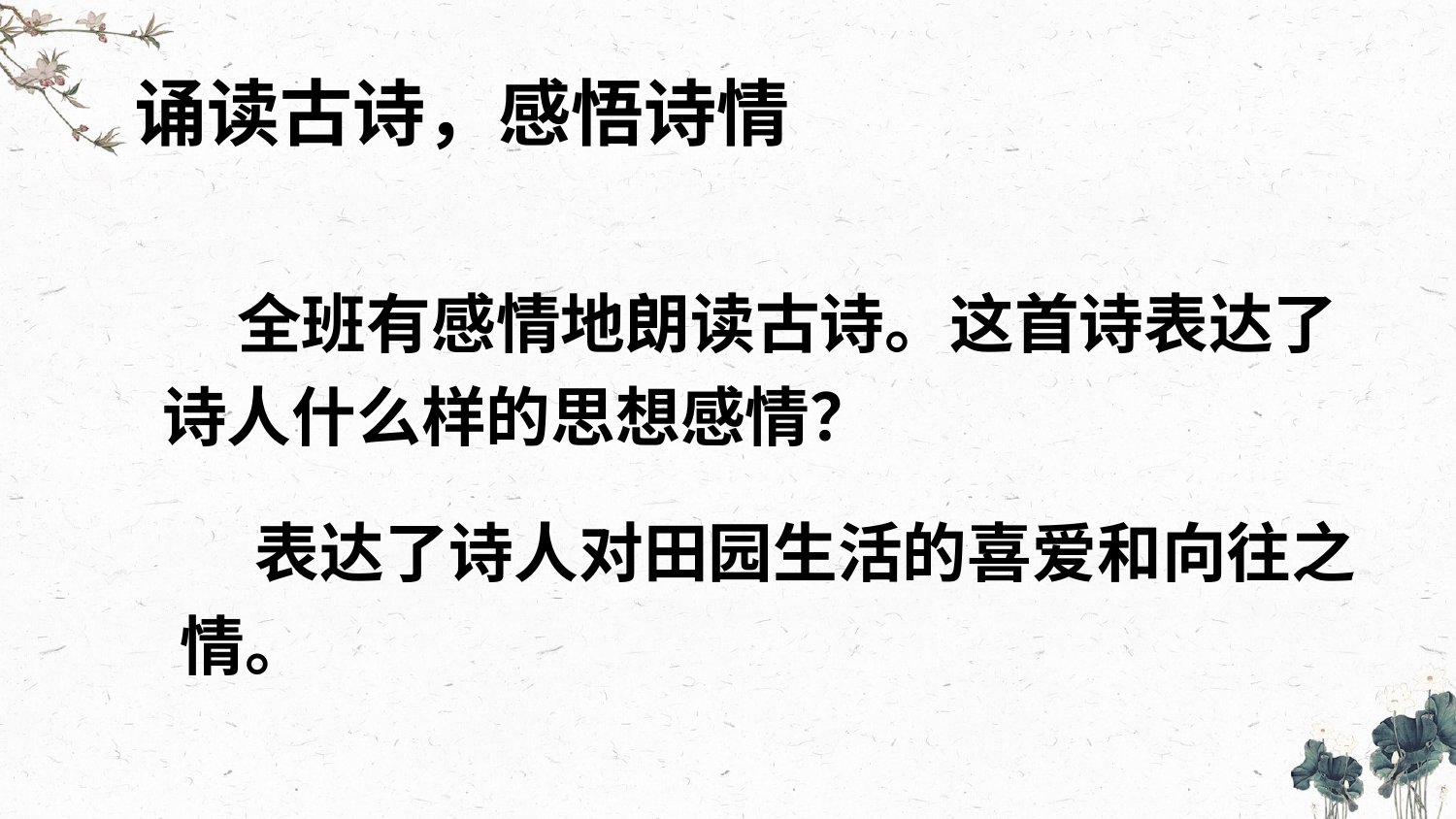

诵读古诗，感悟诗情
    全班有感情地朗读古诗。这首诗表达了诗人什么样的思想感情？
    表达了诗人对田园生活的喜爱和向往之情。